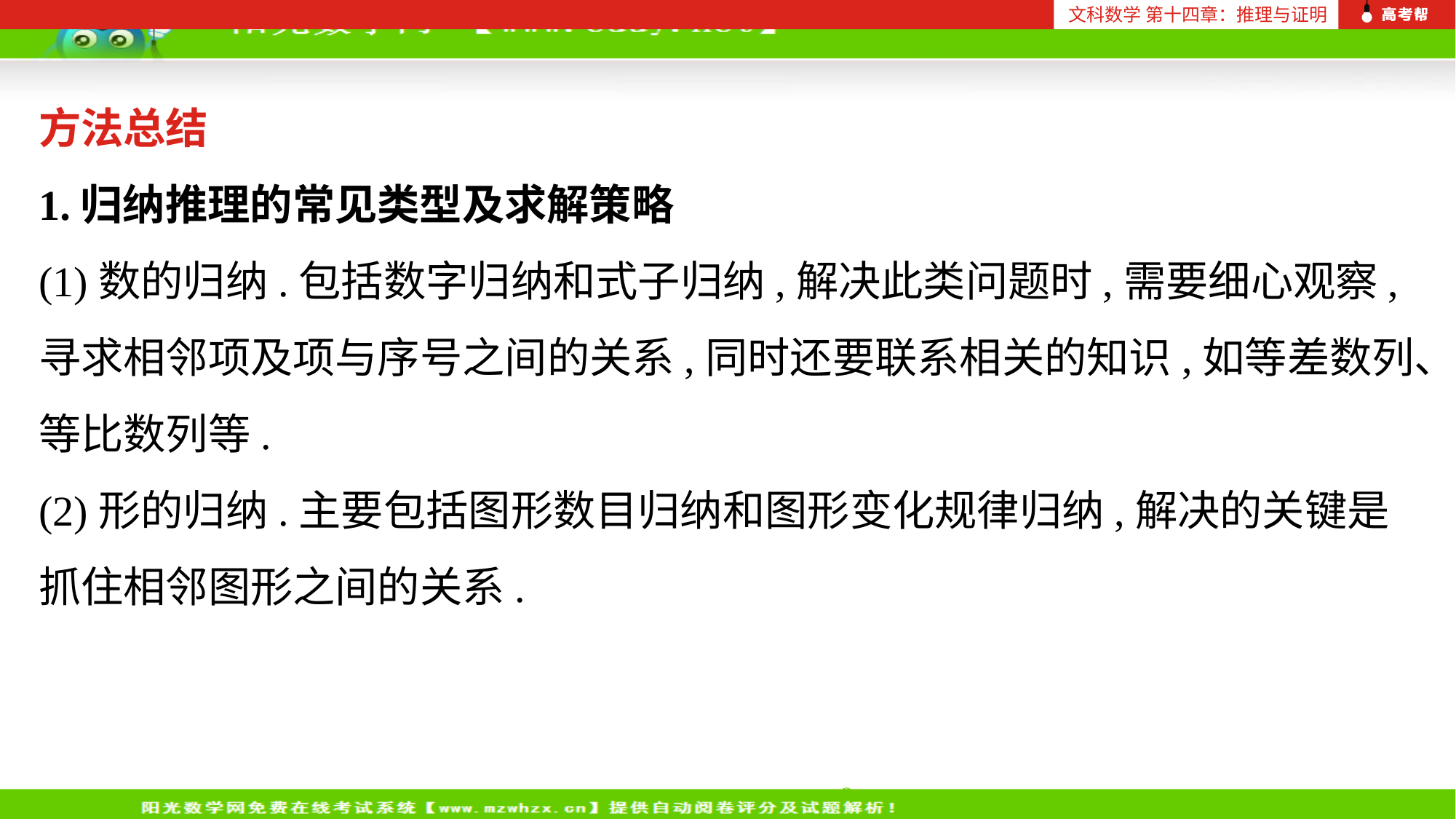

文科数学 第十四章：推理与证明

方法总结
1.归纳推理的常见类型及求解策略
(1)数的归纳.包括数字归纳和式子归纳,解决此类问题时,需要细心观察,寻求相邻项及项与序号之间的关系,同时还要联系相关的知识,如等差数列、等比数列等.
(2)形的归纳.主要包括图形数目归纳和图形变化规律归纳,解决的关键是抓住相邻图形之间的关系.